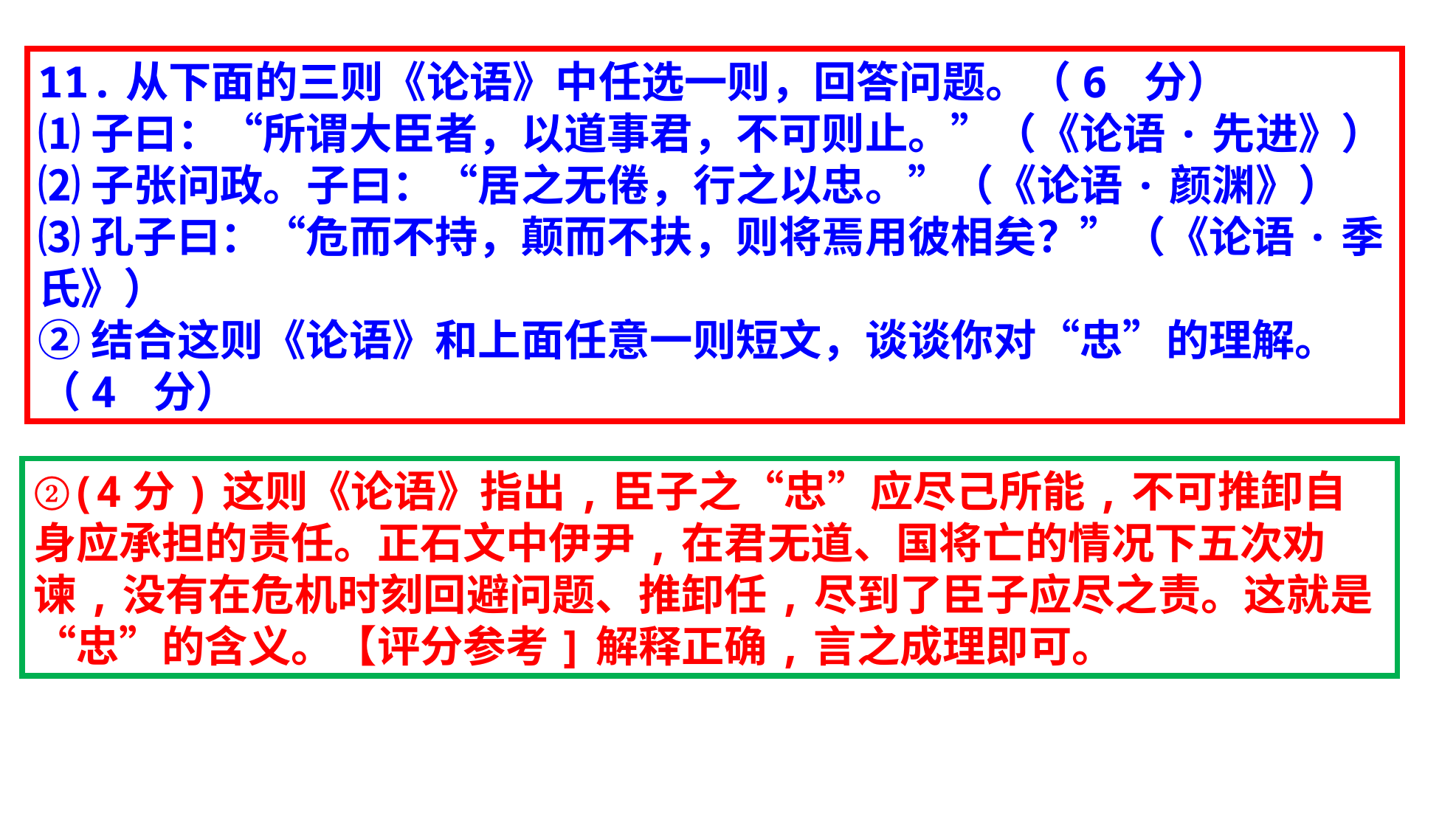

11.从下面的三则《论语》中任选一则，回答问题。（6 分）
⑴子曰：“所谓大臣者，以道事君，不可则止。”（《论语·先进》）
⑵子张问政。子曰：“居之无倦，行之以忠。”（《论语·颜渊》）
⑶孔子曰：“危而不持，颠而不扶，则将焉用彼相矣？”（《论语·季氏》）
②结合这则《论语》和上面任意一则短文，谈谈你对“忠”的理解。（4 分）
②(4分)这则《论语》指出,臣子之“忠”应尽己所能,不可推卸自身应承担的责任。正石文中伊尹,在君无道、国将亡的情况下五次劝谏,没有在危机时刻回避问题、推卸任,尽到了臣子应尽之责。这就是“忠”的含义。【评分参考]解释正确,言之成理即可。